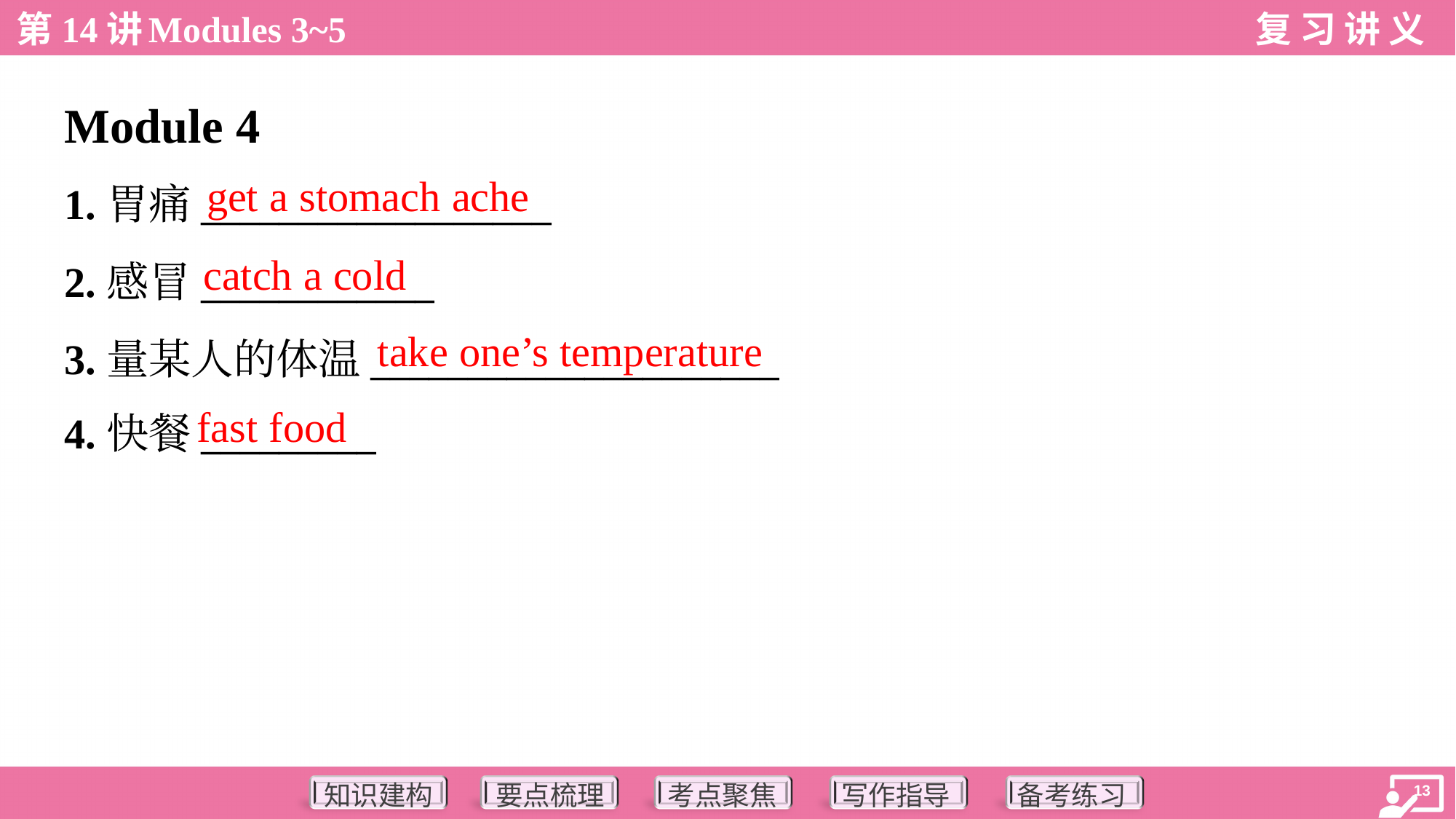

Module 4
get a stomach ache
1.胃痛__________________
2.感冒____________
3.量某人的体温_____________________
4.快餐_________
catch a cold
take one’s temperature
fast food